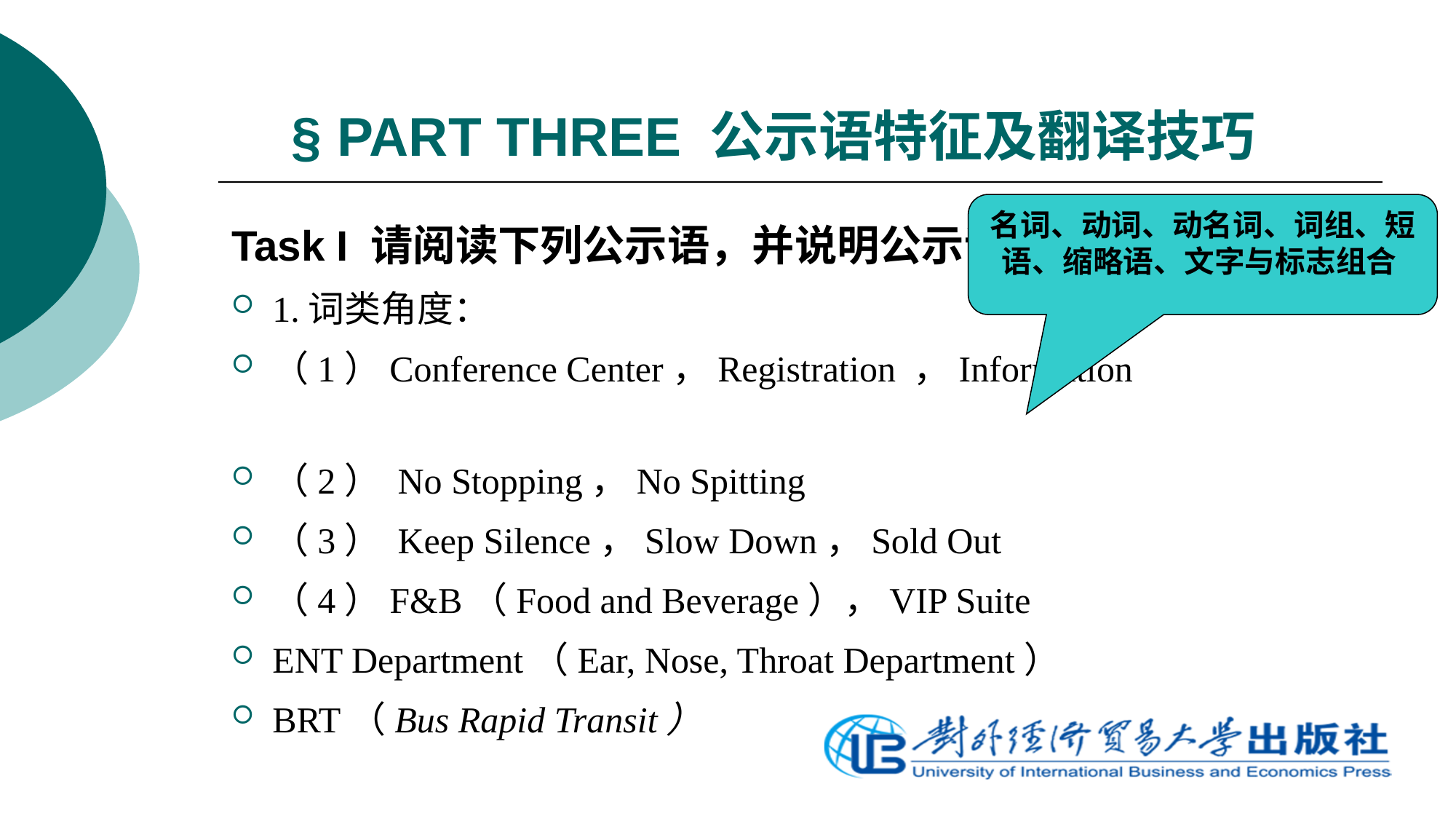

# § PART THREE 公示语特征及翻译技巧
名词、动词、动名词、词组、短语、缩略语、文字与标志组合
Task I 请阅读下列公示语，并说明公示语的语言特征。
1.词类角度：
（1）Conference Center，Registration ，Information
（2） No Stopping，No Spitting
（3） Keep Silence，Slow Down，Sold Out
（4）F&B（Food and Beverage），VIP Suite
ENT Department（Ear, Nose, Throat Department）
BRT（Bus Rapid Transit）